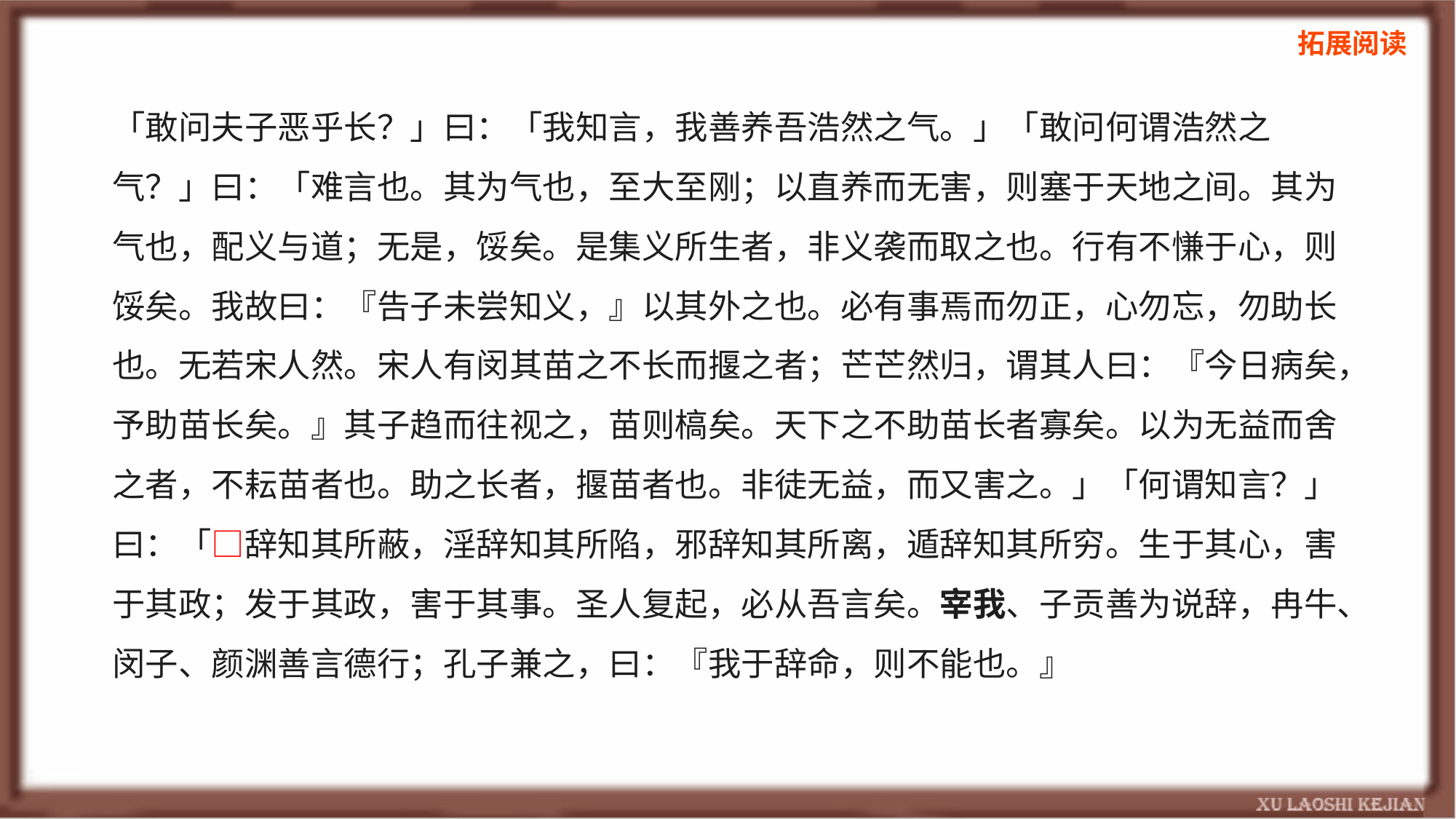

拓展阅读
「敢问夫子恶乎长？」曰：「我知言，我善养吾浩然之气。」「敢问何谓浩然之气？」曰：「难言也。其为气也，至大至刚；以直养而无害，则塞于天地之间。其为气也，配义与道；无是，馁矣。是集义所生者，非义袭而取之也。行有不慊于心，则馁矣。我故曰：『告子未尝知义，』以其外之也。必有事焉而勿正，心勿忘，勿助长也。无若宋人然。宋人有闵其苗之不长而揠之者；芒芒然归，谓其人曰：『今日病矣，予助苗长矣。』其子趋而往视之，苗则槁矣。天下之不助苗长者寡矣。以为无益而舍之者，不耘苗者也。助之长者，揠苗者也。非徒无益，而又害之。」「何谓知言？」曰：「□辞知其所蔽，淫辞知其所陷，邪辞知其所离，遁辞知其所穷。生于其心，害于其政；发于其政，害于其事。圣人复起，必从吾言矣。宰我、子贡善为说辞，冉牛、闵子、颜渊善言德行；孔子兼之，曰：『我于辞命，则不能也。』